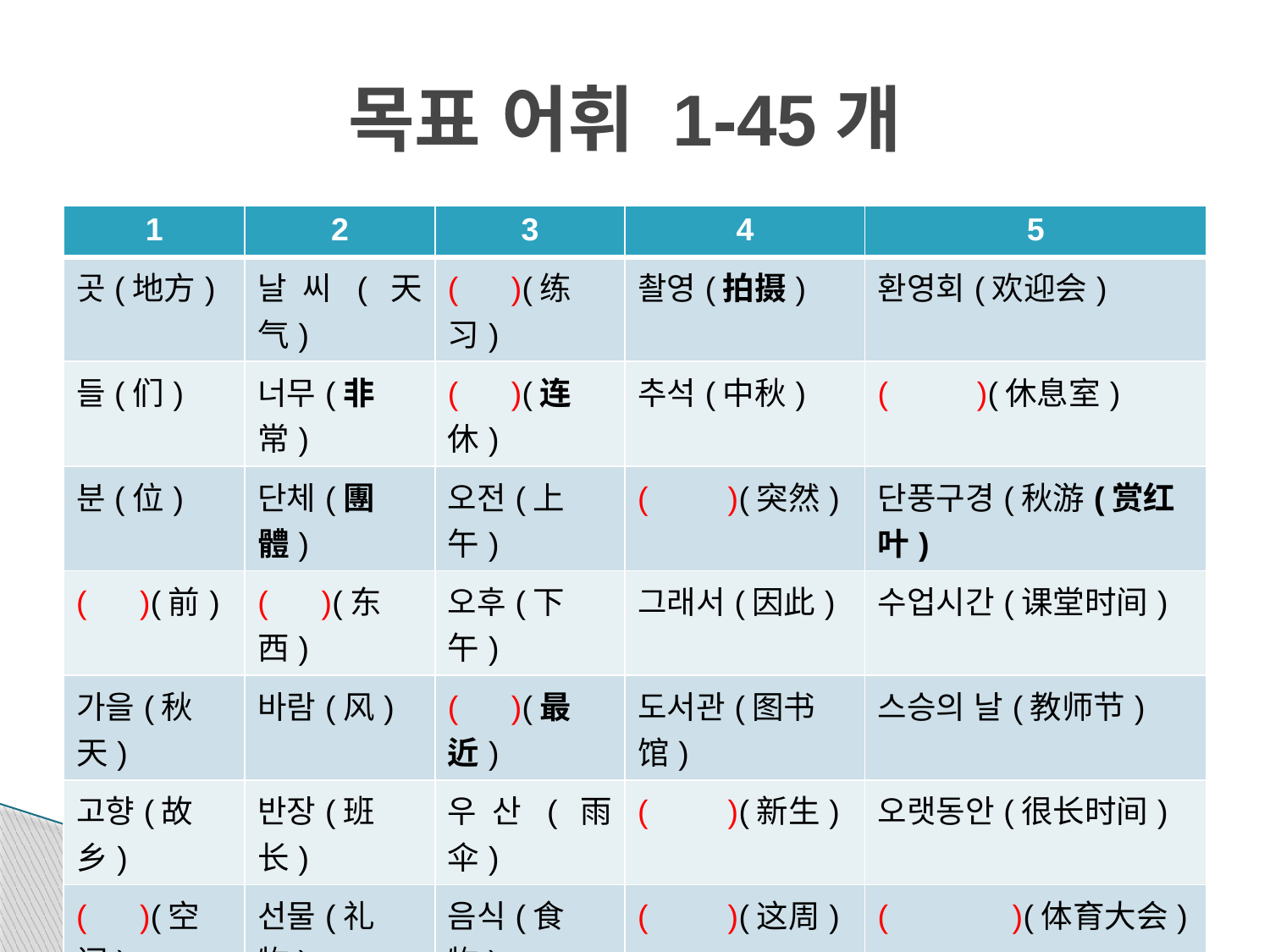

# 목표 어휘 1-45개
| 1 | 2 | 3 | 4 | 5 |
| --- | --- | --- | --- | --- |
| 곳(地方) | 날씨(天气) | ( )(练习) | 촬영(拍摄) | 환영회(欢迎会) |
| 들(们) | 너무(非常) | ( )(连休) | 추석(中秋) | ( )(休息室) |
| 분(位) | 단체(團體) | 오전(上午) | ( )(突然) | 단풍구경(秋游(赏红叶) |
| ( )(前) | ( )(东西) | 오후(下午) | 그래서(因此) | 수업시간(课堂时间) |
| 가을(秋天) | 바람(风) | ( )(最近) | 도서관(图书馆) | 스승의 날(教师节) |
| 고향(故乡) | 반장(班长) | 우산(雨伞) | ( )(新生) | 오랫동안(很长时间) |
| ( )(空间) | 선물(礼物) | 음식(食物) | ( )(这周) | ( )(体育大会) |
| 교실(敎室) | 시험(考试) | 점심(中饭) | 인삼차(人参茶) | 카네이션(康乃馨) |
| ( )(规则) | ( )(太) | ( )(周末) | 티셔츠(体恤衫) | ( )(打工) |